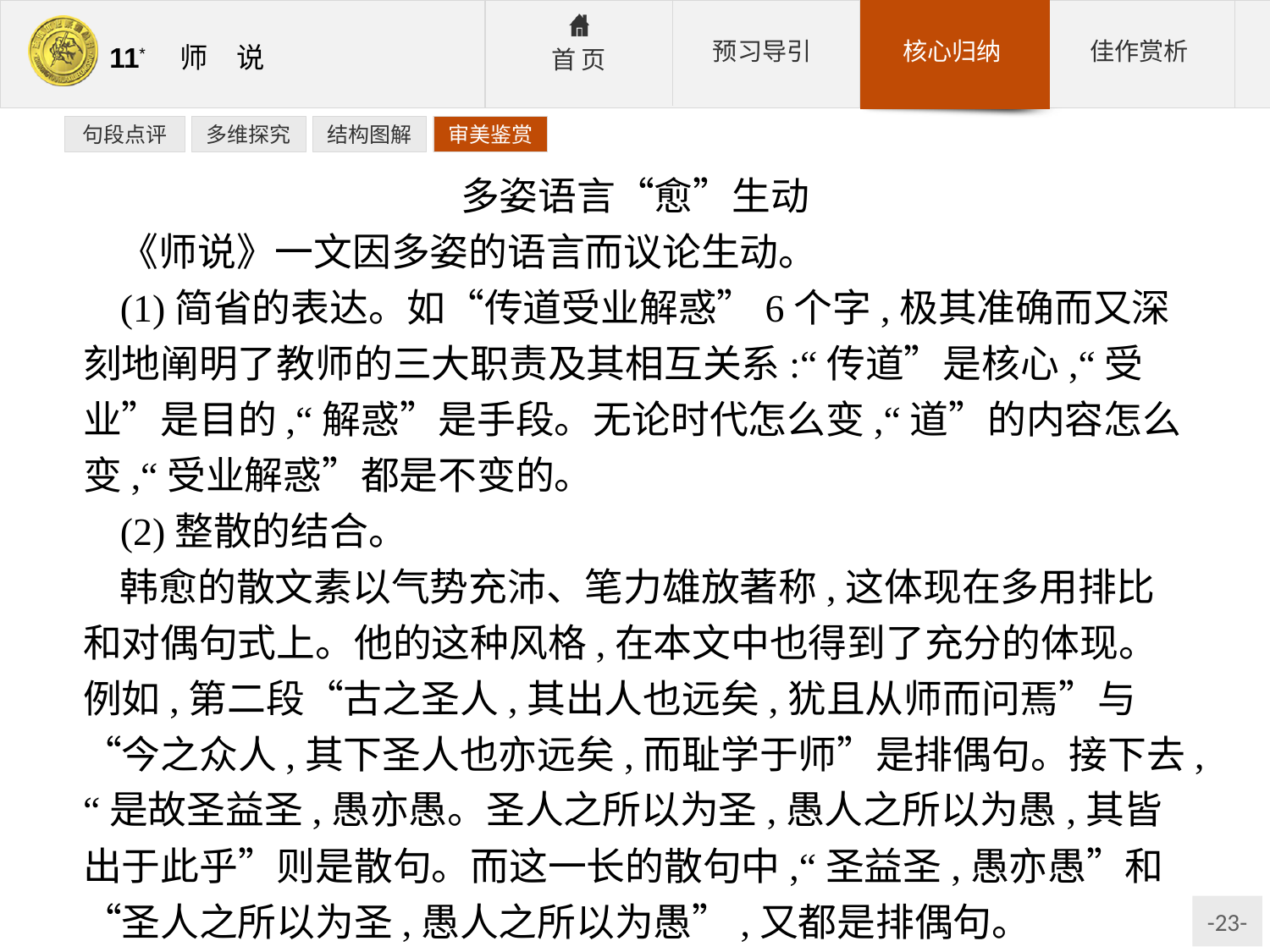

句段点评
多维探究
结构图解
审美鉴赏
多姿语言“愈”生动
《师说》一文因多姿的语言而议论生动。
(1)简省的表达。如“传道受业解惑”6个字,极其准确而又深刻地阐明了教师的三大职责及其相互关系:“传道”是核心,“受业”是目的,“解惑”是手段。无论时代怎么变,“道”的内容怎么变,“受业解惑”都是不变的。
(2)整散的结合。
韩愈的散文素以气势充沛、笔力雄放著称,这体现在多用排比和对偶句式上。他的这种风格,在本文中也得到了充分的体现。例如,第二段“古之圣人,其出人也远矣,犹且从师而问焉”与“今之众人,其下圣人也亦远矣,而耻学于师”是排偶句。接下去,“是故圣益圣,愚亦愚。圣人之所以为圣,愚人之所以为愚,其皆出于此乎”则是散句。而这一长的散句中,“圣益圣,愚亦愚”和“圣人之所以为圣,愚人之所以为愚”,又都是排偶句。